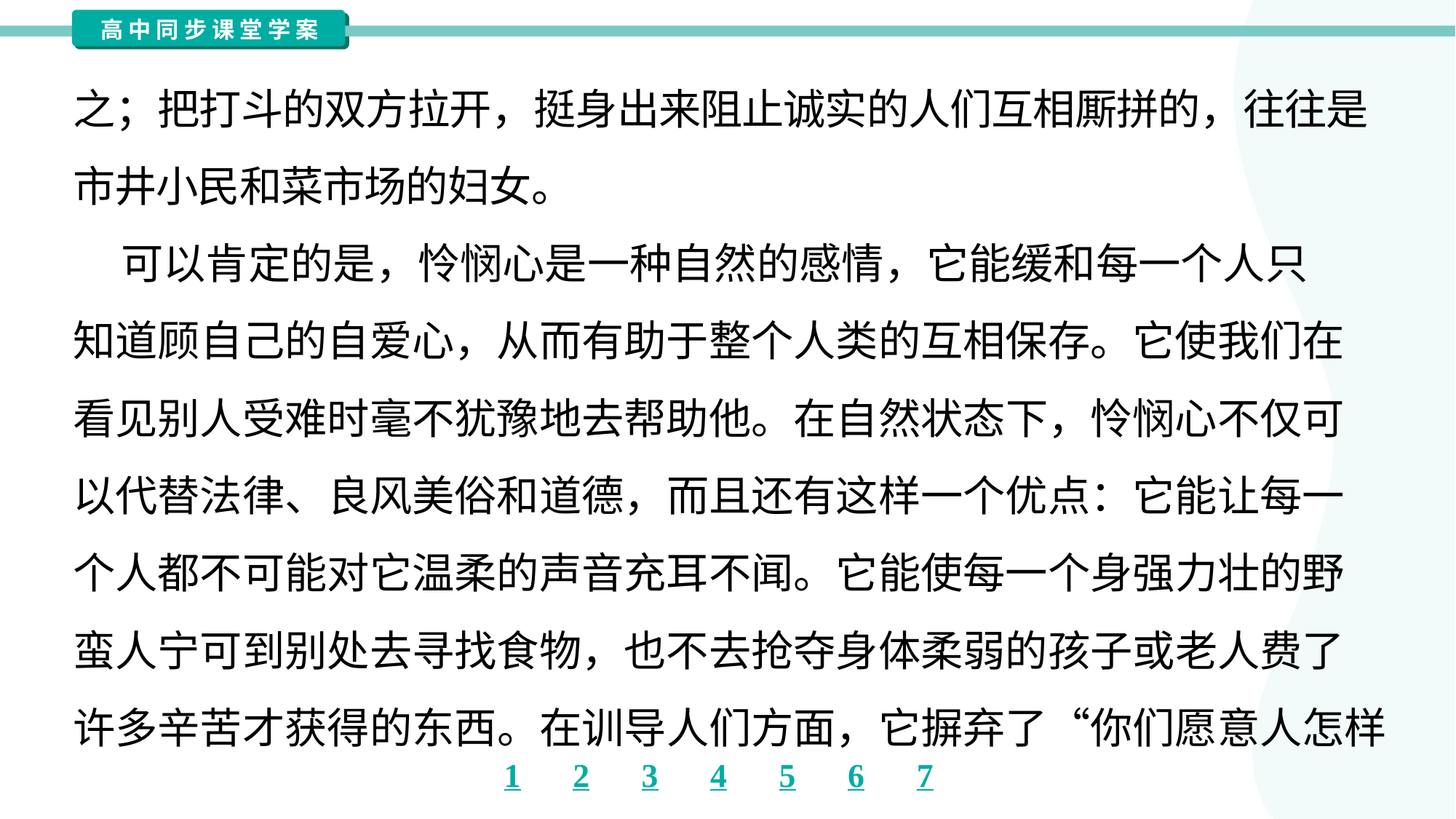

之；把打斗的双方拉开，挺身出来阻止诚实的人们互相厮拼的，往往是
市井小民和菜市场的妇女。
    可以肯定的是，怜悯心是一种自然的感情，它能缓和每一个人只
知道顾自己的自爱心，从而有助于整个人类的互相保存。它使我们在
看见别人受难时毫不犹豫地去帮助他。在自然状态下，怜悯心不仅可
以代替法律、良风美俗和道德，而且还有这样一个优点：它能让每一
个人都不可能对它温柔的声音充耳不闻。它能使每一个身强力壮的野
蛮人宁可到别处去寻找食物，也不去抢夺身体柔弱的孩子或老人费了
许多辛苦才获得的东西。在训导人们方面，它摒弃了“你们愿意人怎样